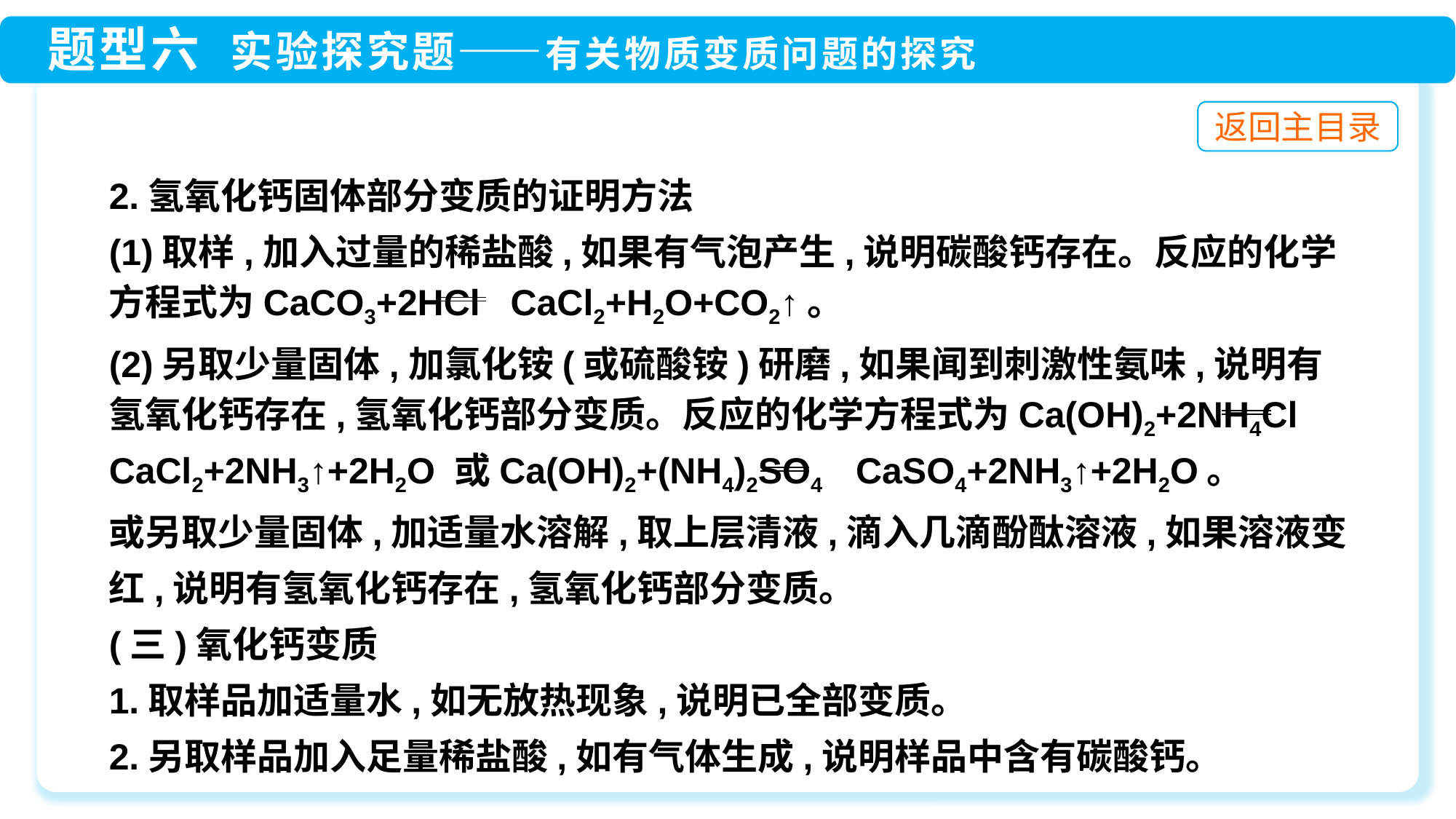

2.氢氧化钙固体部分变质的证明方法
(1)取样,加入过量的稀盐酸,如果有气泡产生,说明碳酸钙存在。反应的化学方程式为CaCO3+2HCl   CaCl2+H2O+CO2↑。
(2)另取少量固体,加氯化铵(或硫酸铵)研磨,如果闻到刺激性氨味,说明有氢氧化钙存在,氢氧化钙部分变质。反应的化学方程式为Ca(OH)2+2NH4Cl CaCl2+2NH3↑+2H2O 或Ca(OH)2+(NH4)2SO4     CaSO4+2NH3↑+2H2O。
或另取少量固体,加适量水溶解,取上层清液,滴入几滴酚酞溶液,如果溶液变红,说明有氢氧化钙存在,氢氧化钙部分变质。
(三)氧化钙变质
1.取样品加适量水,如无放热现象,说明已全部变质。
2.另取样品加入足量稀盐酸,如有气体生成,说明样品中含有碳酸钙。